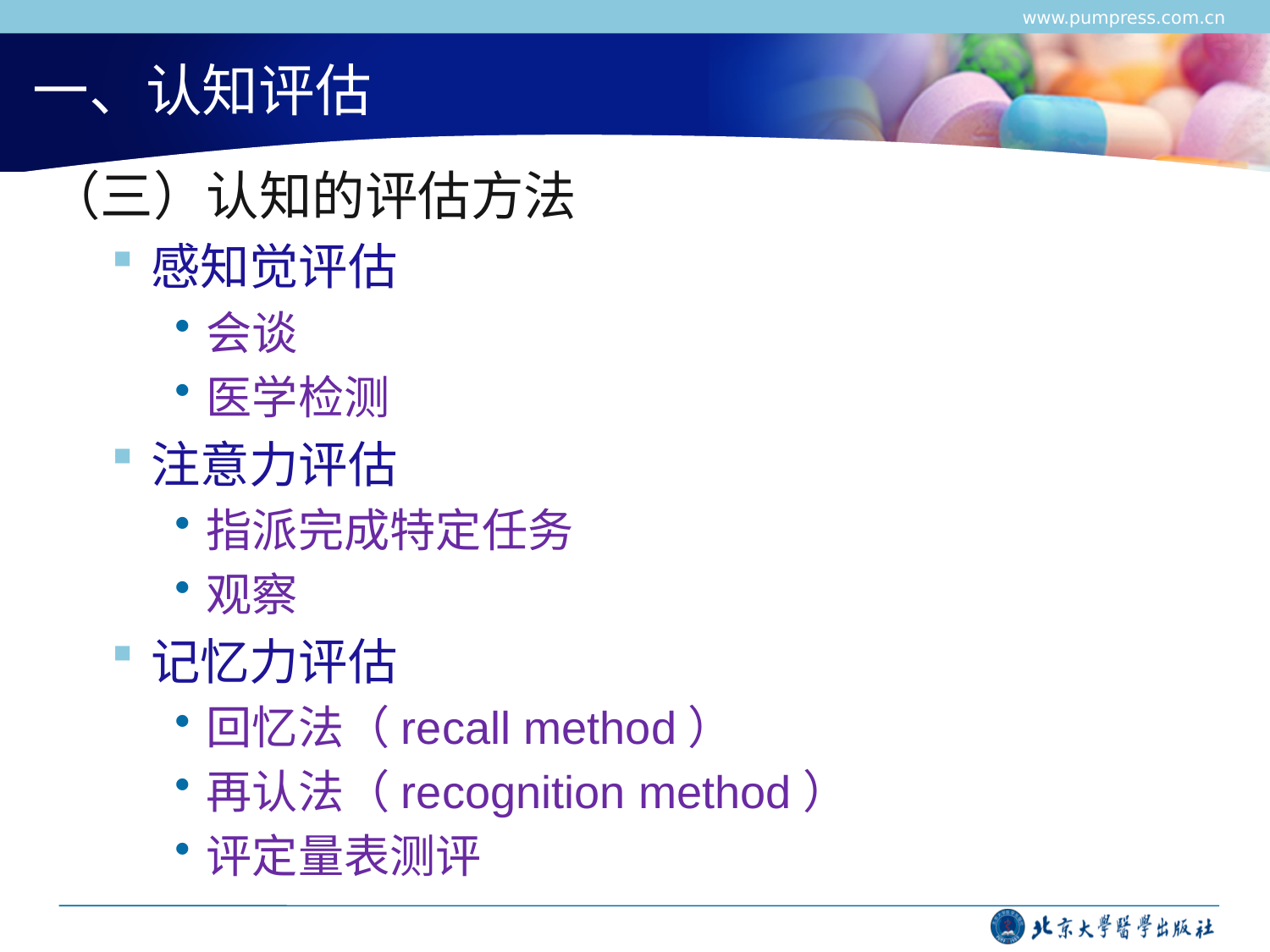

www.pumpress.com.cn
# 一、认知评估
（三）认知的评估方法
感知觉评估
会谈
医学检测
注意力评估
指派完成特定任务
观察
记忆力评估
回忆法（recall method）
再认法（recognition method）
评定量表测评